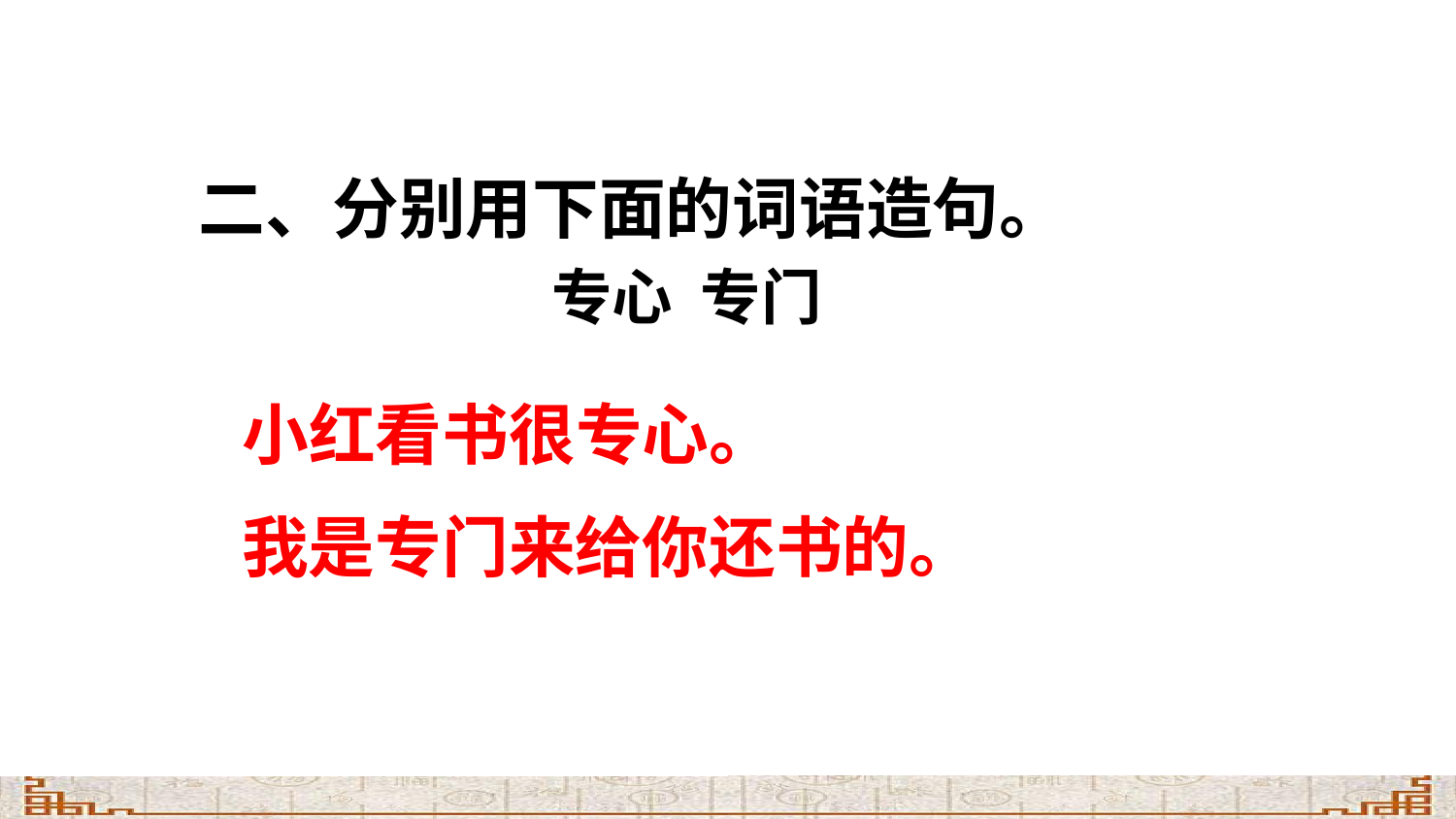

二、分别用下面的词语造句。
专心  专门
小红看书很专心。
我是专门来给你还书的。